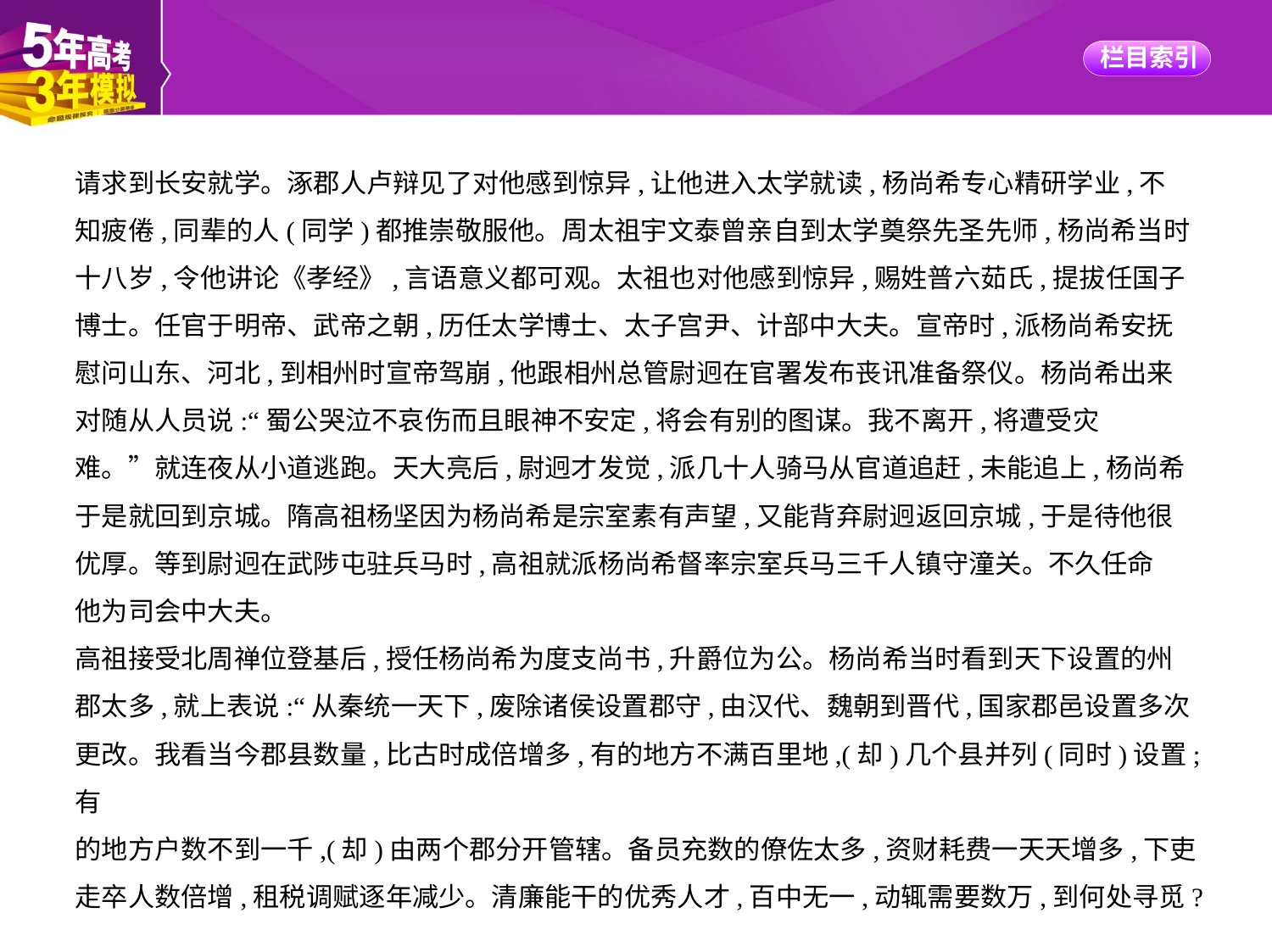

请求到长安就学。涿郡人卢辩见了对他感到惊异,让他进入太学就读,杨尚希专心精研学业,不
知疲倦,同辈的人(同学)都推崇敬服他。周太祖宇文泰曾亲自到太学奠祭先圣先师,杨尚希当时
十八岁,令他讲论《孝经》,言语意义都可观。太祖也对他感到惊异,赐姓普六茹氏,提拔任国子
博士。任官于明帝、武帝之朝,历任太学博士、太子宫尹、计部中大夫。宣帝时,派杨尚希安抚
慰问山东、河北,到相州时宣帝驾崩,他跟相州总管尉迥在官署发布丧讯准备祭仪。杨尚希出来
对随从人员说:“蜀公哭泣不哀伤而且眼神不安定,将会有别的图谋。我不离开,将遭受灾
难。”就连夜从小道逃跑。天大亮后,尉迥才发觉,派几十人骑马从官道追赶,未能追上,杨尚希
于是就回到京城。隋高祖杨坚因为杨尚希是宗室素有声望,又能背弃尉迥返回京城,于是待他很
优厚。等到尉迥在武陟屯驻兵马时,高祖就派杨尚希督率宗室兵马三千人镇守潼关。不久任命
他为司会中大夫。
高祖接受北周禅位登基后,授任杨尚希为度支尚书,升爵位为公。杨尚希当时看到天下设置的州
郡太多,就上表说:“从秦统一天下,废除诸侯设置郡守,由汉代、魏朝到晋代,国家郡邑设置多次
更改。我看当今郡县数量,比古时成倍增多,有的地方不满百里地,(却)几个县并列(同时)设置;有
的地方户数不到一千,(却)由两个郡分开管辖。备员充数的僚佐太多,资财耗费一天天增多,下吏
走卒人数倍增,租税调赋逐年减少。清廉能干的优秀人才,百中无一,动辄需要数万,到何处寻觅?